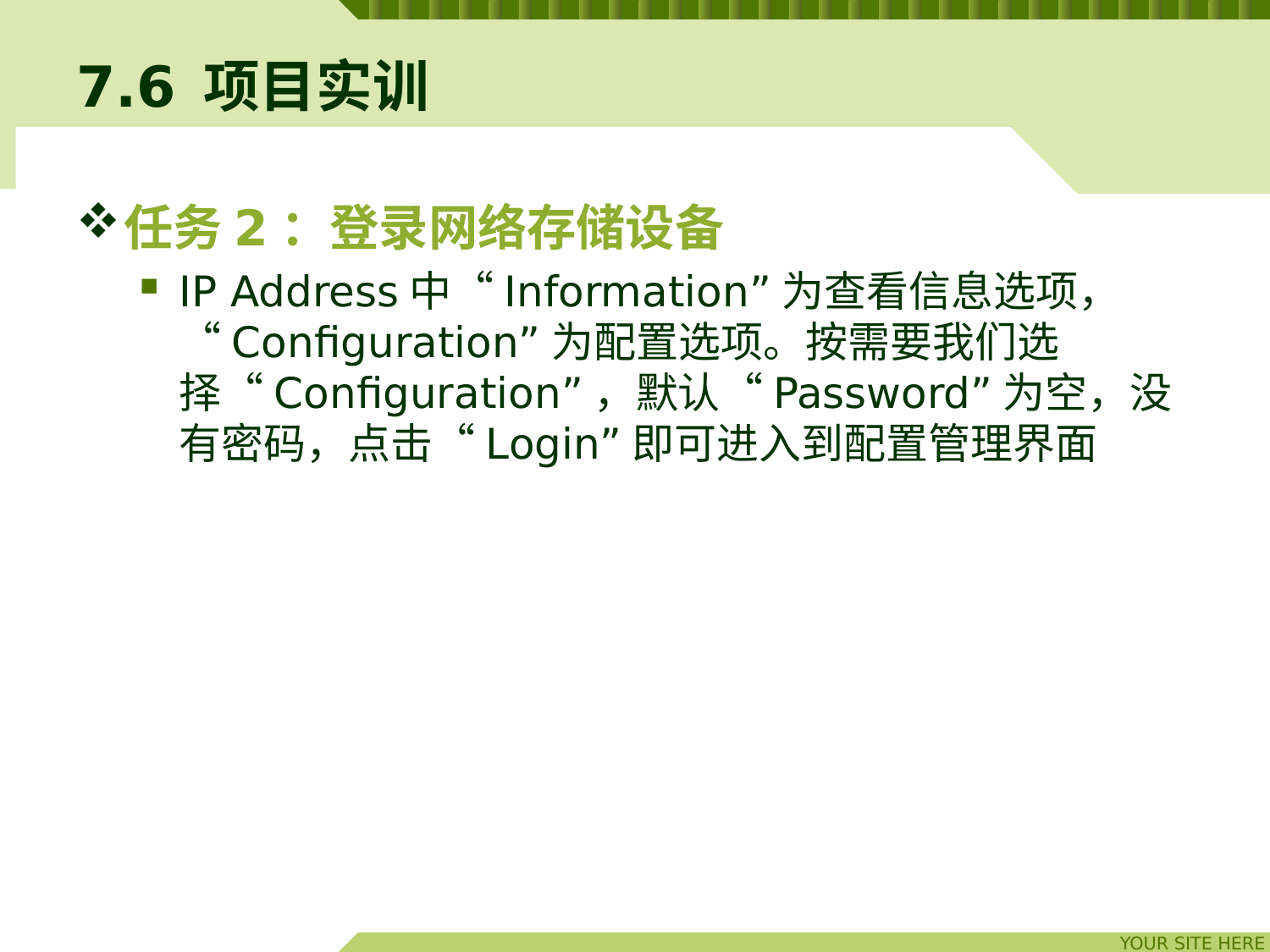

# 7.6	项目实训
任务2：登录网络存储设备
IP Address中“Information”为查看信息选项，“Configuration”为配置选项。按需要我们选择“Configuration”，默认“Password”为空，没有密码，点击“Login”即可进入到配置管理界面